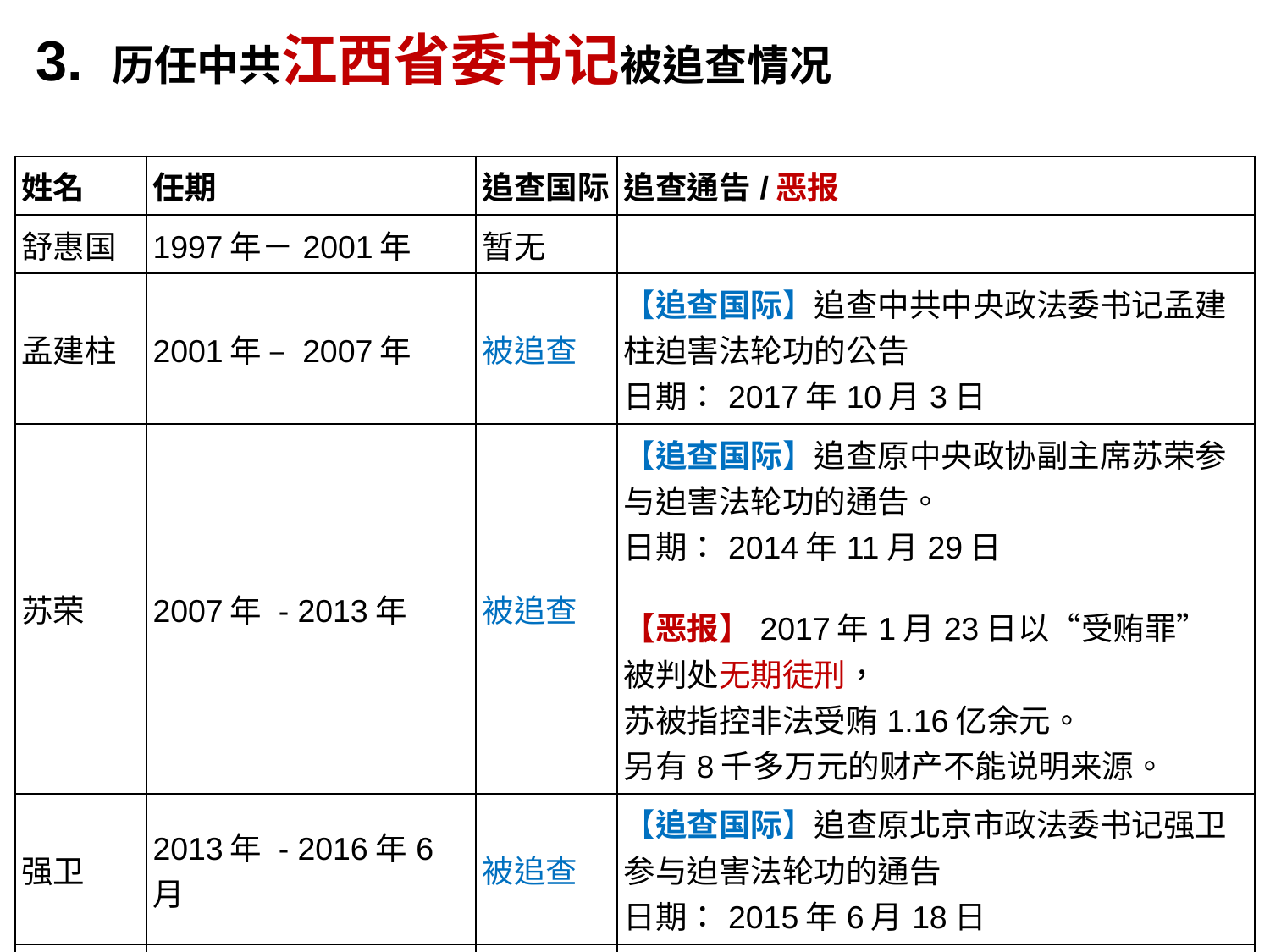

3. 历任中共江西省委书记被追查情况
| 姓名 | 任期 | 追查国际 | 追查通告/恶报 |
| --- | --- | --- | --- |
| 舒惠国 | 1997年－2001年 | 暂无 |  |
| 孟建柱 | 2001年 – 2007年 | 被追查 | 【追查国际】追查中共中央政法委书记孟建柱迫害法轮功的公告 日期：2017年10月3日 |
| 苏荣 | 2007年 - 2013年 | 被追查 | 【追查国际】追查原中央政协副主席苏荣参与迫害法轮功的通告。 日期：2014年11月29日 【恶报】2017年1月23日以“受贿罪” 被判处无期徒刑， 苏被指控非法受贿1.16亿余元。 另有8千多万元的财产不能说明来源。 |
| 强卫 | 2013年 - 2016年6月 | 被追查 | 【追查国际】追查原北京市政法委书记强卫参与迫害法轮功的通告 日期：2015年6月18日 |
| 鹿心社 | 2016年6月 - | 暂无 |  |